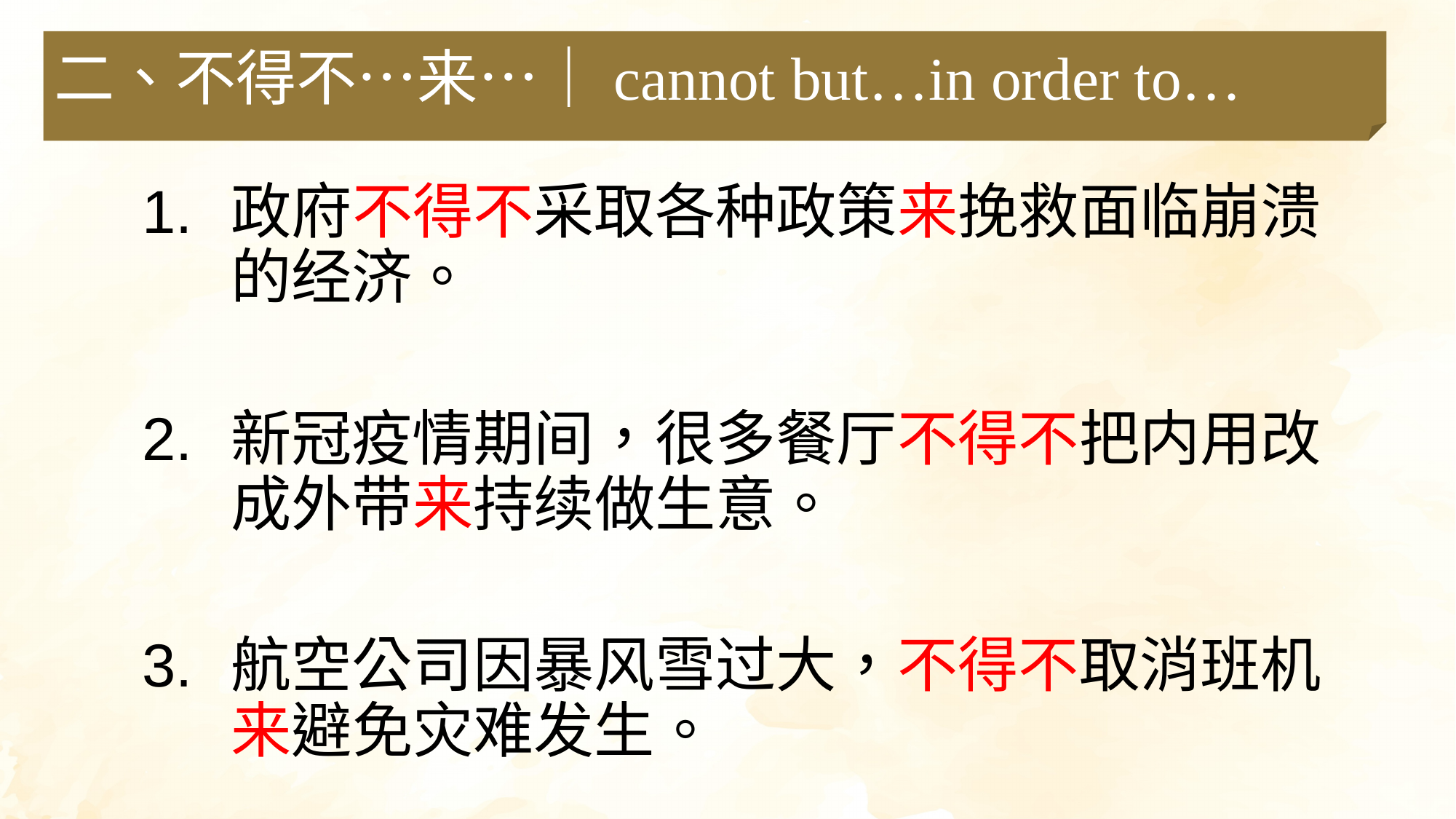

二、不得不…来…｜cannot but…in order to…
政府不得不采取各种政策来挽救面临崩溃的经济。

新冠疫情期间，很多餐厅不得不把内用改成外带来持续做生意。

航空公司因暴风雪过大，不得不取消班机来避免灾难发生。